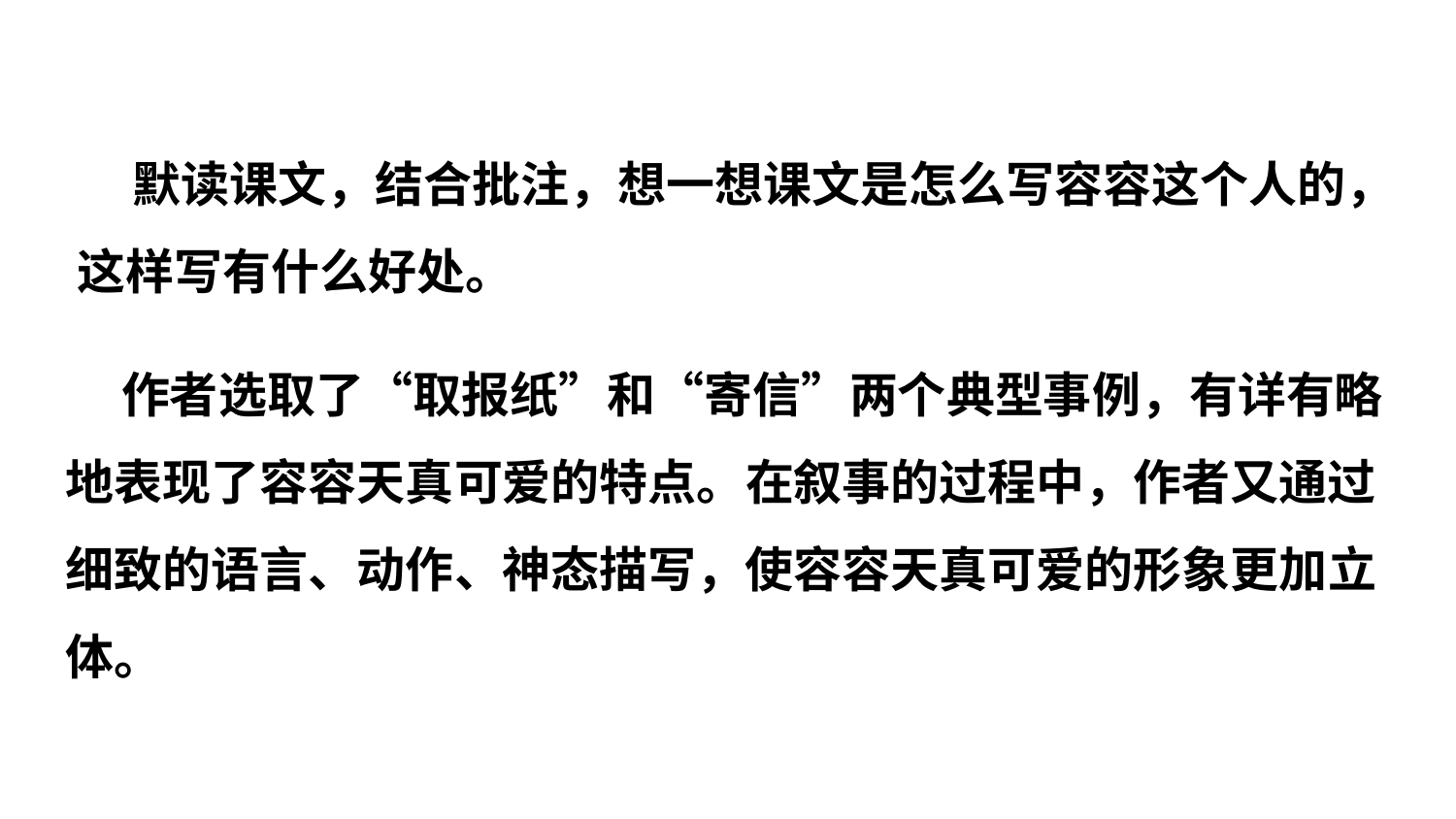

默读课文，结合批注，想一想课文是怎么写容容这个人的，这样写有什么好处。
    作者选取了“取报纸”和“寄信”两个典型事例，有详有略地表现了容容天真可爱的特点。在叙事的过程中，作者又通过细致的语言、动作、神态描写，使容容天真可爱的形象更加立体。